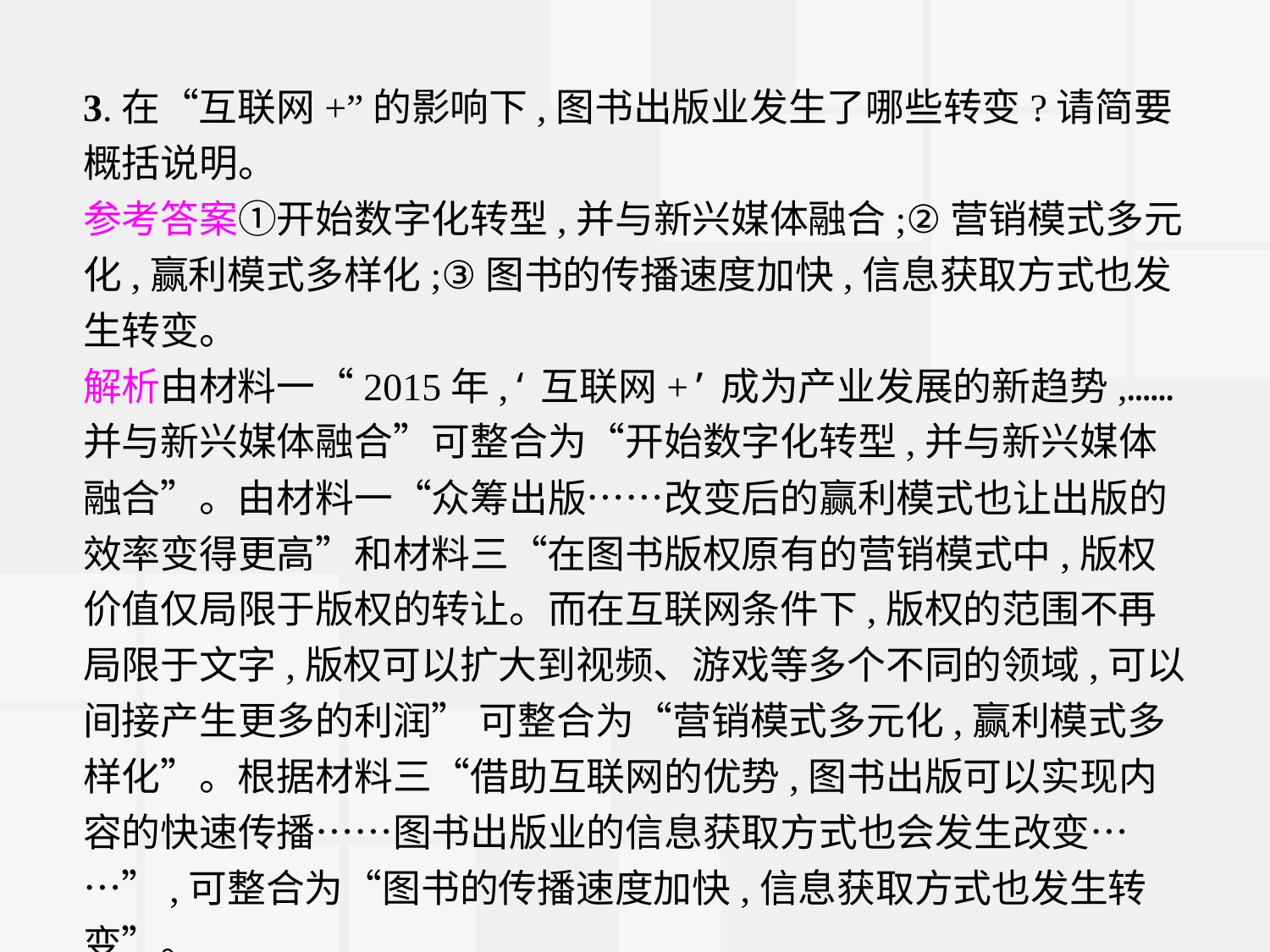

3.在“互联网+”的影响下,图书出版业发生了哪些转变?请简要概括说明。
参考答案①开始数字化转型,并与新兴媒体融合;②营销模式多元化,赢利模式多样化;③图书的传播速度加快,信息获取方式也发生转变。
解析由材料一“2015年,‘互联网+’成为产业发展的新趋势,……并与新兴媒体融合”可整合为“开始数字化转型,并与新兴媒体融合”。由材料一“众筹出版……改变后的赢利模式也让出版的效率变得更高”和材料三“在图书版权原有的营销模式中,版权价值仅局限于版权的转让。而在互联网条件下,版权的范围不再局限于文字,版权可以扩大到视频、游戏等多个不同的领域,可以间接产生更多的利润” 可整合为“营销模式多元化,赢利模式多样化”。根据材料三“借助互联网的优势,图书出版可以实现内容的快速传播……图书出版业的信息获取方式也会发生改变……”,可整合为“图书的传播速度加快,信息获取方式也发生转变”。